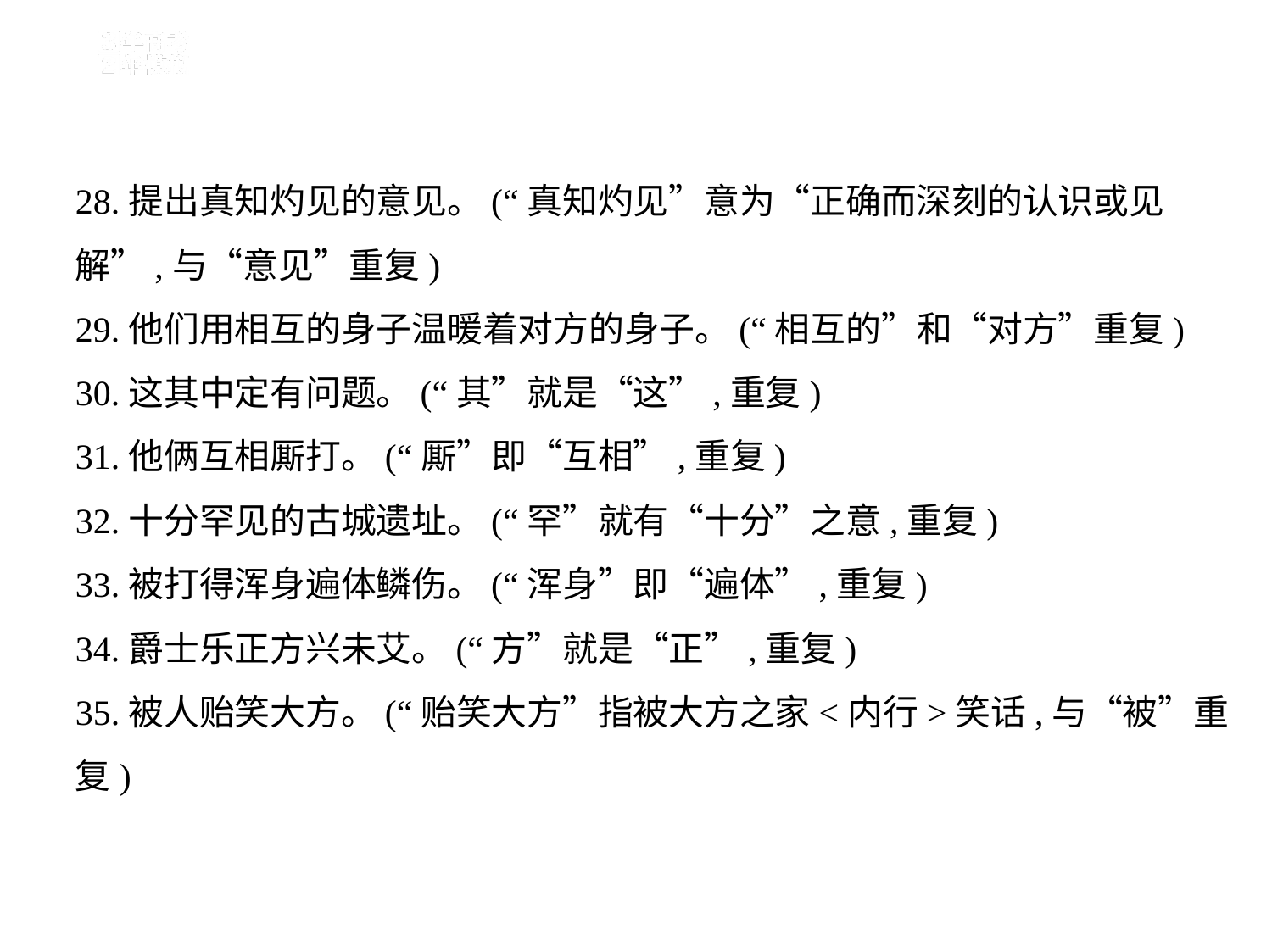

28.提出真知灼见的意见。(“真知灼见”意为“正确而深刻的认识或见
解”,与“意见”重复)
29.他们用相互的身子温暖着对方的身子。(“相互的”和“对方”重复)
30.这其中定有问题。(“其”就是“这”,重复)
31.他俩互相厮打。(“厮”即“互相”,重复)
32.十分罕见的古城遗址。(“罕”就有“十分”之意,重复)
33.被打得浑身遍体鳞伤。(“浑身”即“遍体”,重复)
34.爵士乐正方兴未艾。(“方”就是“正”,重复)
35.被人贻笑大方。(“贻笑大方”指被大方之家<内行>笑话,与“被”重
复)